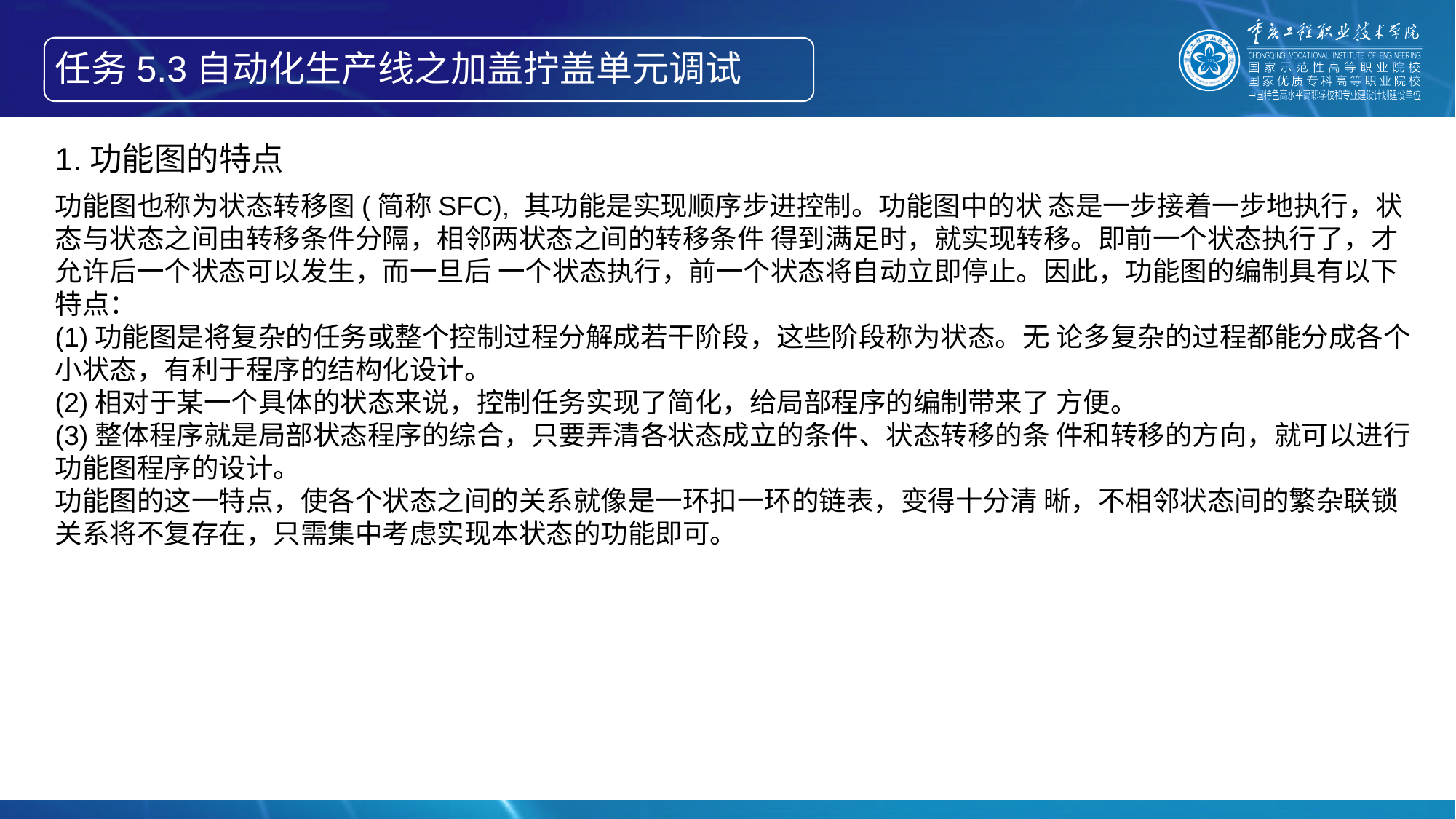

任务5.3自动化生产线之加盖拧盖单元调试
1.功能图的特点
功能图也称为状态转移图(简称SFC), 其功能是实现顺序步进控制。功能图中的状 态是一步接着一步地执行，状态与状态之间由转移条件分隔，相邻两状态之间的转移条件 得到满足时，就实现转移。即前一个状态执行了，才允许后一个状态可以发生，而一旦后 一个状态执行，前一个状态将自动立即停止。因此，功能图的编制具有以下特点：
(1)功能图是将复杂的任务或整个控制过程分解成若干阶段，这些阶段称为状态。无 论多复杂的过程都能分成各个小状态，有利于程序的结构化设计。
(2)相对于某一个具体的状态来说，控制任务实现了简化，给局部程序的编制带来了 方便。
(3)整体程序就是局部状态程序的综合，只要弄清各状态成立的条件、状态转移的条 件和转移的方向，就可以进行功能图程序的设计。
功能图的这一特点，使各个状态之间的关系就像是一环扣一环的链表，变得十分清 晰，不相邻状态间的繁杂联锁关系将不复存在，只需集中考虑实现本状态的功能即可。